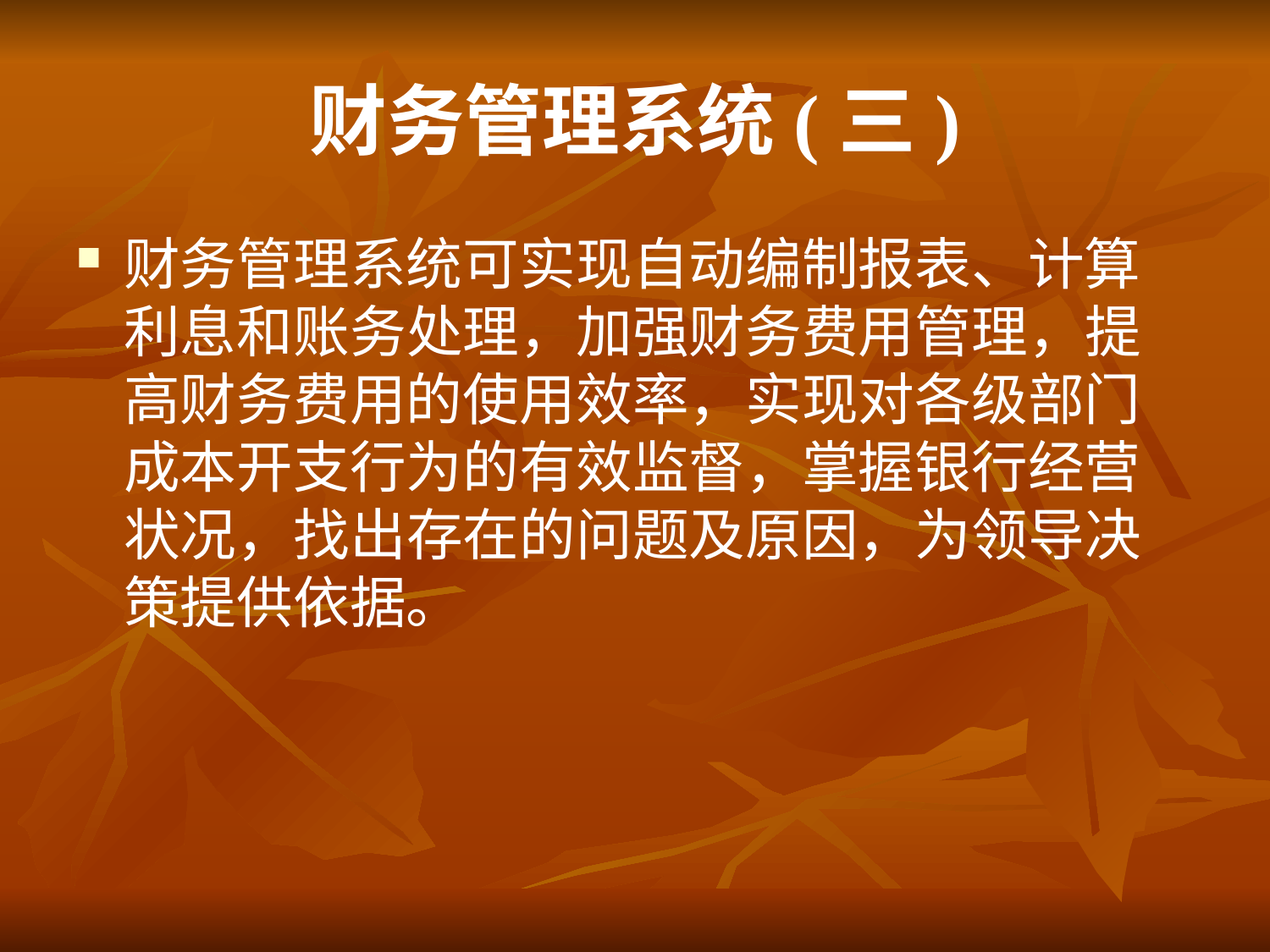

# 财务管理系统(三)
财务管理系统可实现自动编制报表、计算利息和账务处理，加强财务费用管理，提高财务费用的使用效率，实现对各级部门成本开支行为的有效监督，掌握银行经营状况，找出存在的问题及原因，为领导决策提供依据。